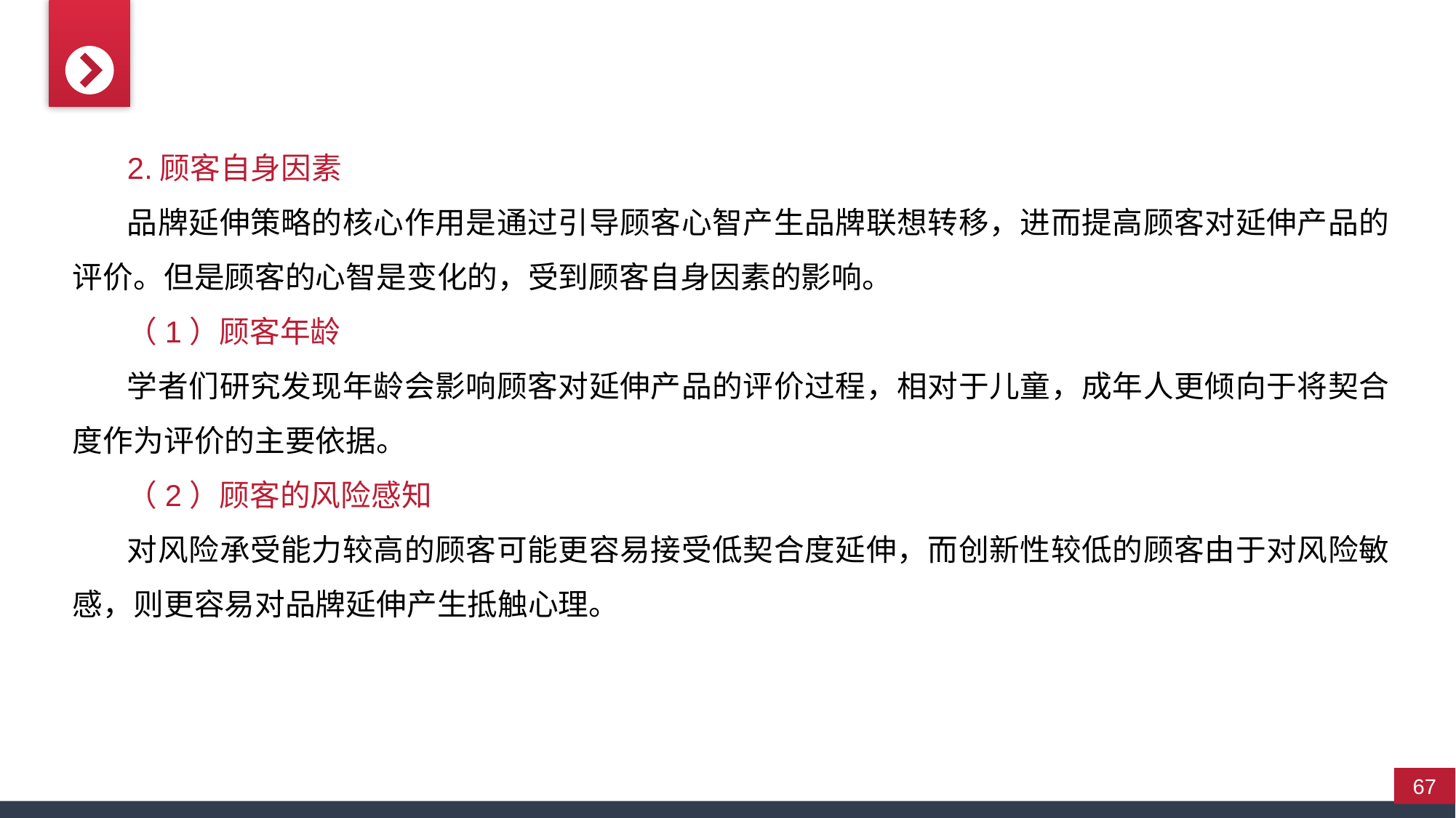

2.顾客自身因素
品牌延伸策略的核心作用是通过引导顾客心智产生品牌联想转移，进而提高顾客对延伸产品的评价。但是顾客的心智是变化的，受到顾客自身因素的影响。
（1）顾客年龄
学者们研究发现年龄会影响顾客对延伸产品的评价过程，相对于儿童，成年人更倾向于将契合度作为评价的主要依据。
（2）顾客的风险感知
对风险承受能力较高的顾客可能更容易接受低契合度延伸，而创新性较低的顾客由于对风险敏感，则更容易对品牌延伸产生抵触心理。